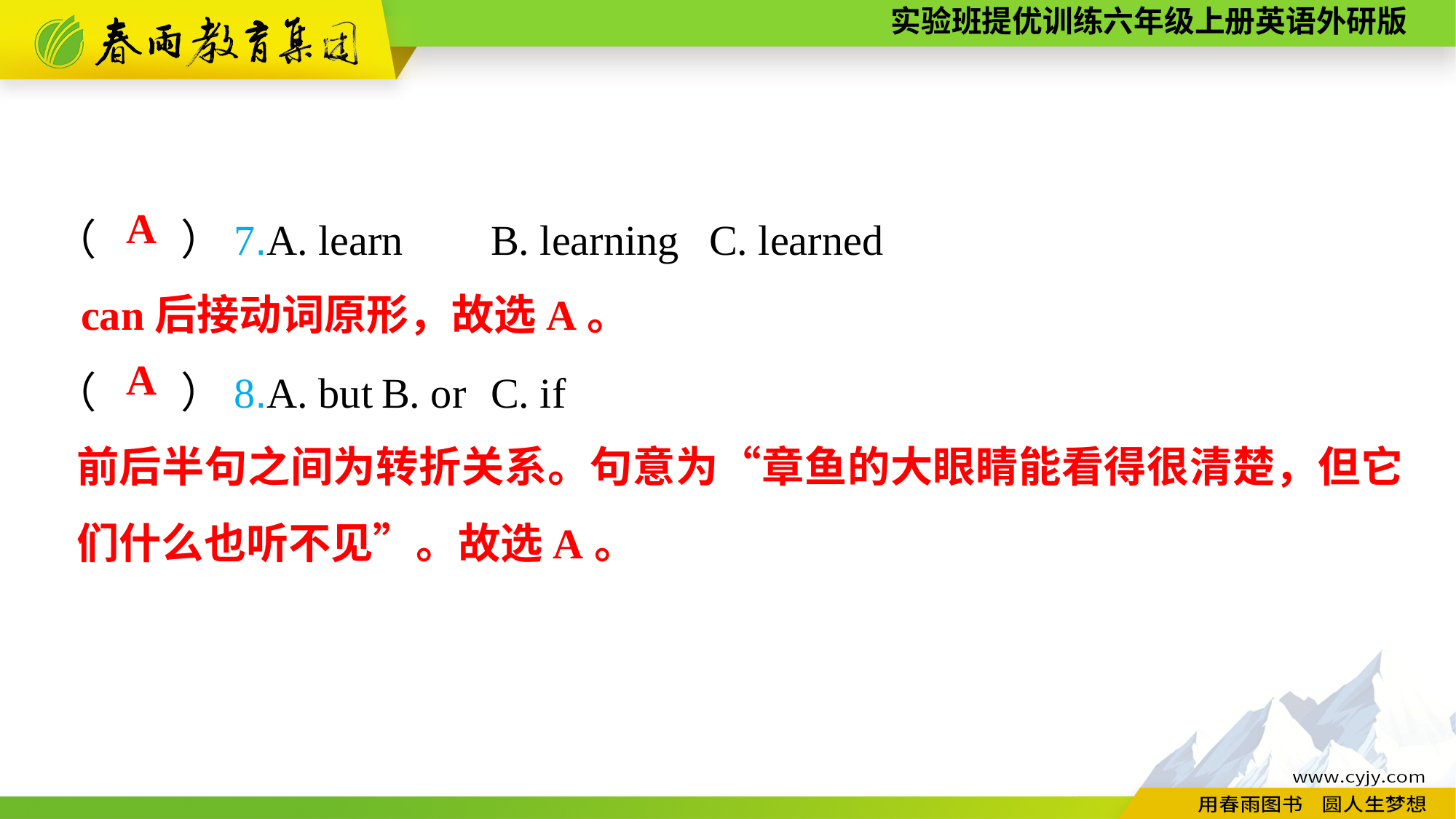

（　　）7.A. learn	B. learning	C. learned

（　　）8.A. but	B. or	C. if
A
can后接动词原形，故选A。
A
前后半句之间为转折关系。句意为“章鱼的大眼睛能看得很清楚，但它们什么也听不见”。故选A。